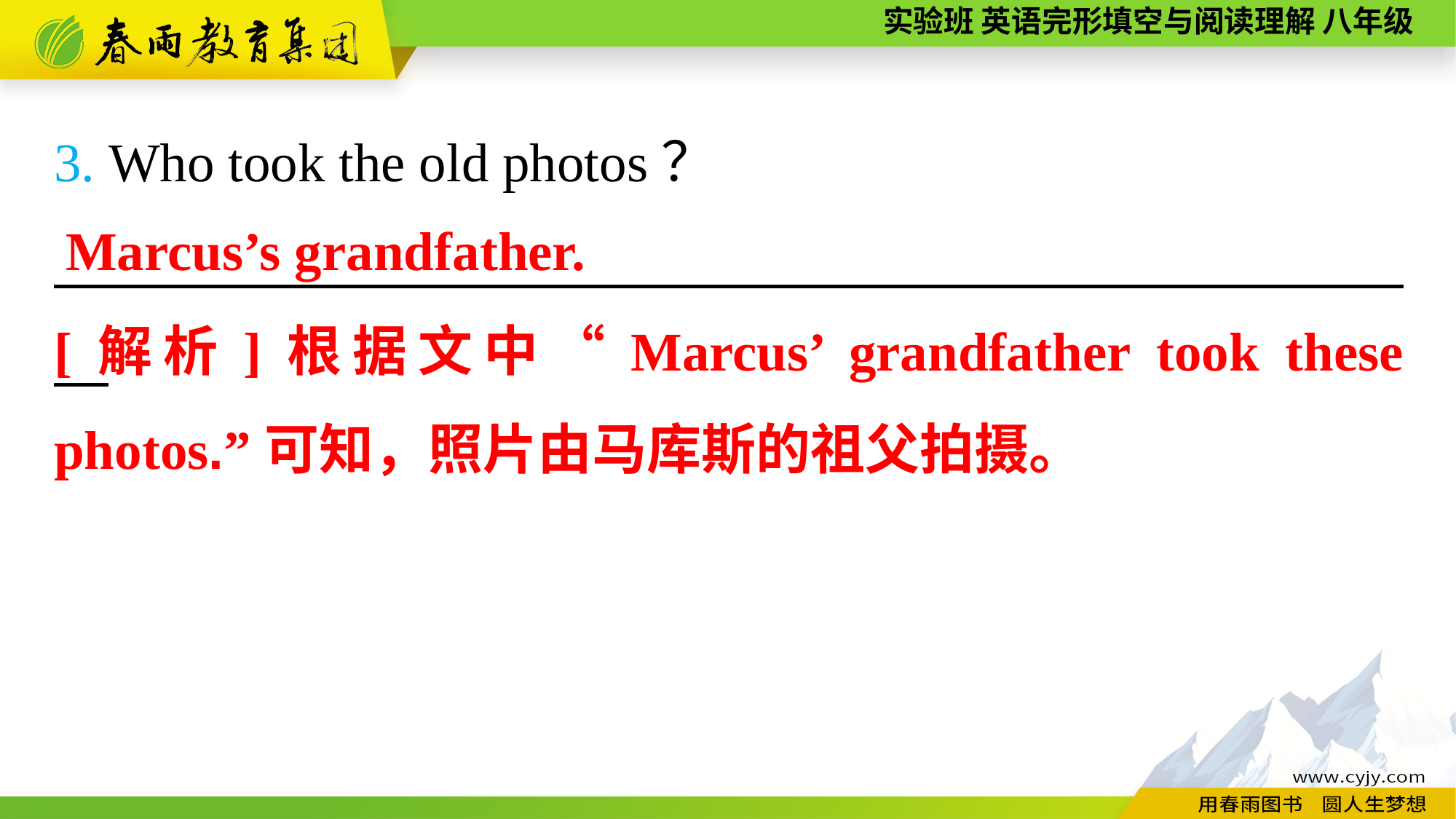

3. Who took the old photos？
　　　                                                                                  。
Marcus’s grandfather.
[解析]根据文中“Marcus’ grandfather took these photos.”可知，照片由马库斯的祖父拍摄。